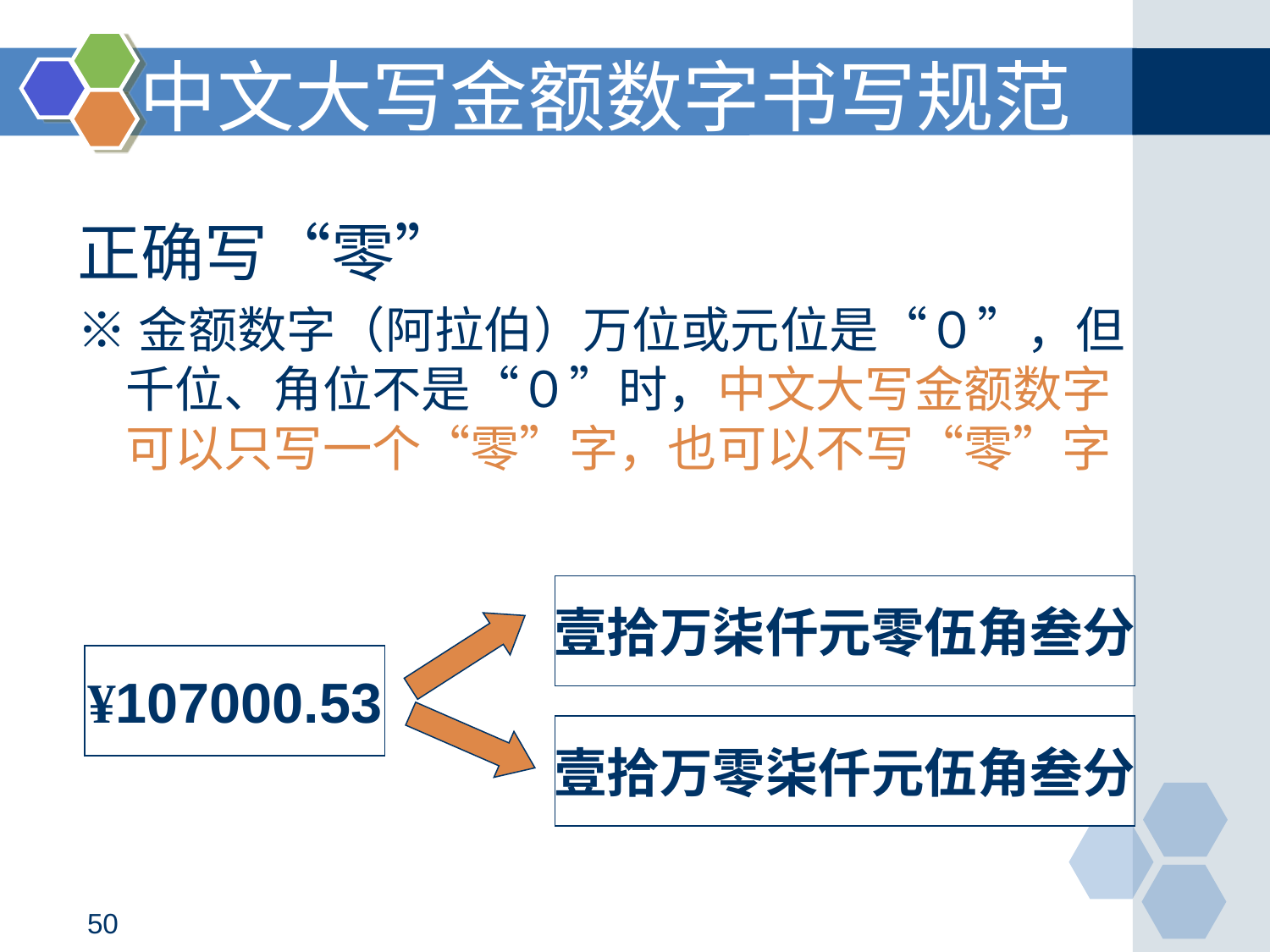

中文大写金额数字书写规范
# 正确写“零”
※金额数字（阿拉伯）万位或元位是“０”，但千位、角位不是“０”时，中文大写金额数字可以只写一个“零”字，也可以不写“零”字
壹拾万柒仟元零伍角叁分

¥107000.53

壹拾万零柒仟元伍角叁分